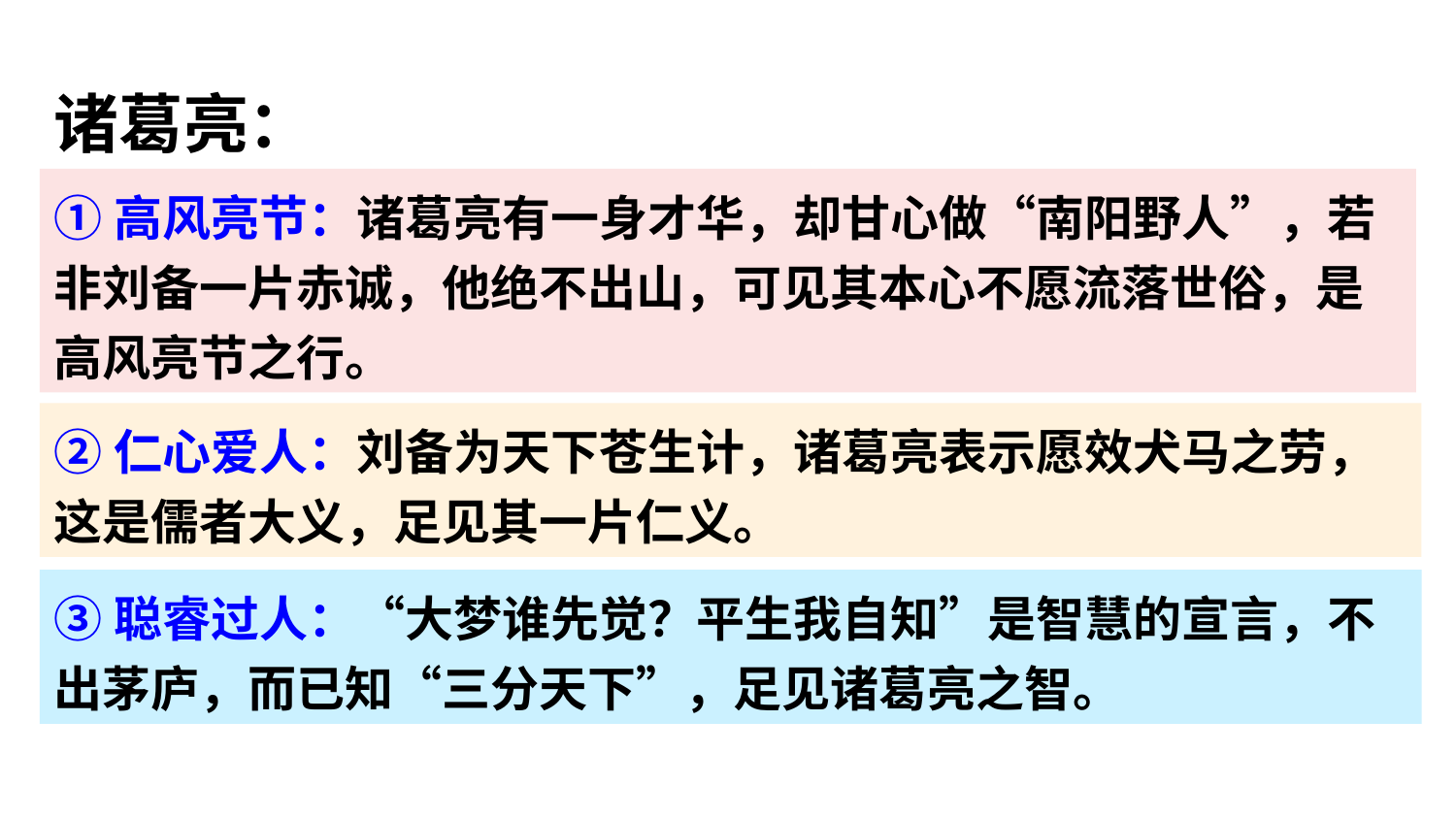

诸葛亮：
①高风亮节：诸葛亮有一身才华，却甘心做“南阳野人”，若非刘备一片赤诚，他绝不出山，可见其本心不愿流落世俗，是高风亮节之行。
②仁心爱人：刘备为天下苍生计，诸葛亮表示愿效犬马之劳，这是儒者大义，足见其一片仁义。
③聪睿过人：“大梦谁先觉？平生我自知”是智慧的宣言，不出茅庐，而已知“三分天下”，足见诸葛亮之智。